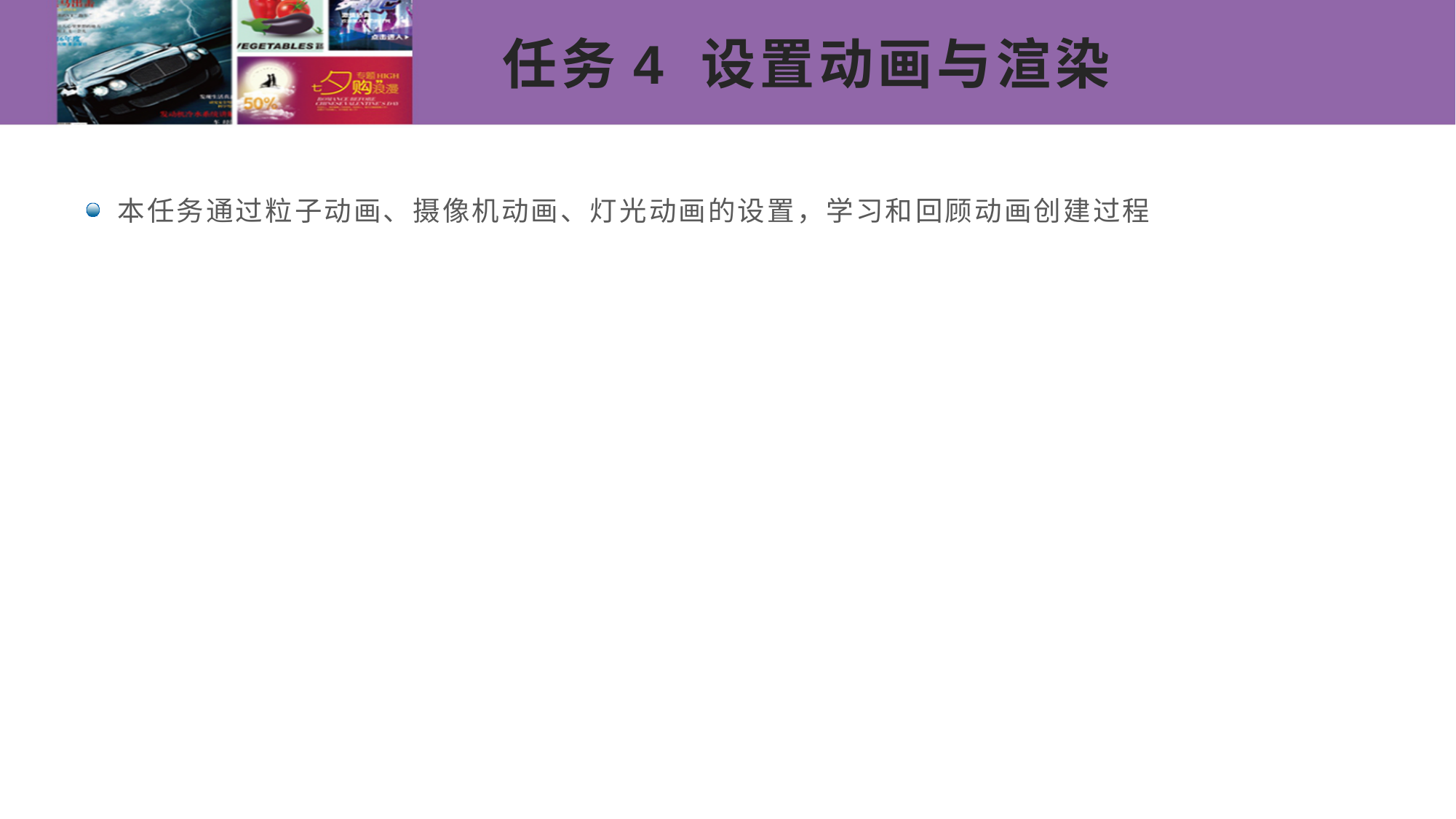

# 任务4 设置动画与渲染
本任务通过粒子动画、摄像机动画、灯光动画的设置，学习和回顾动画创建过程